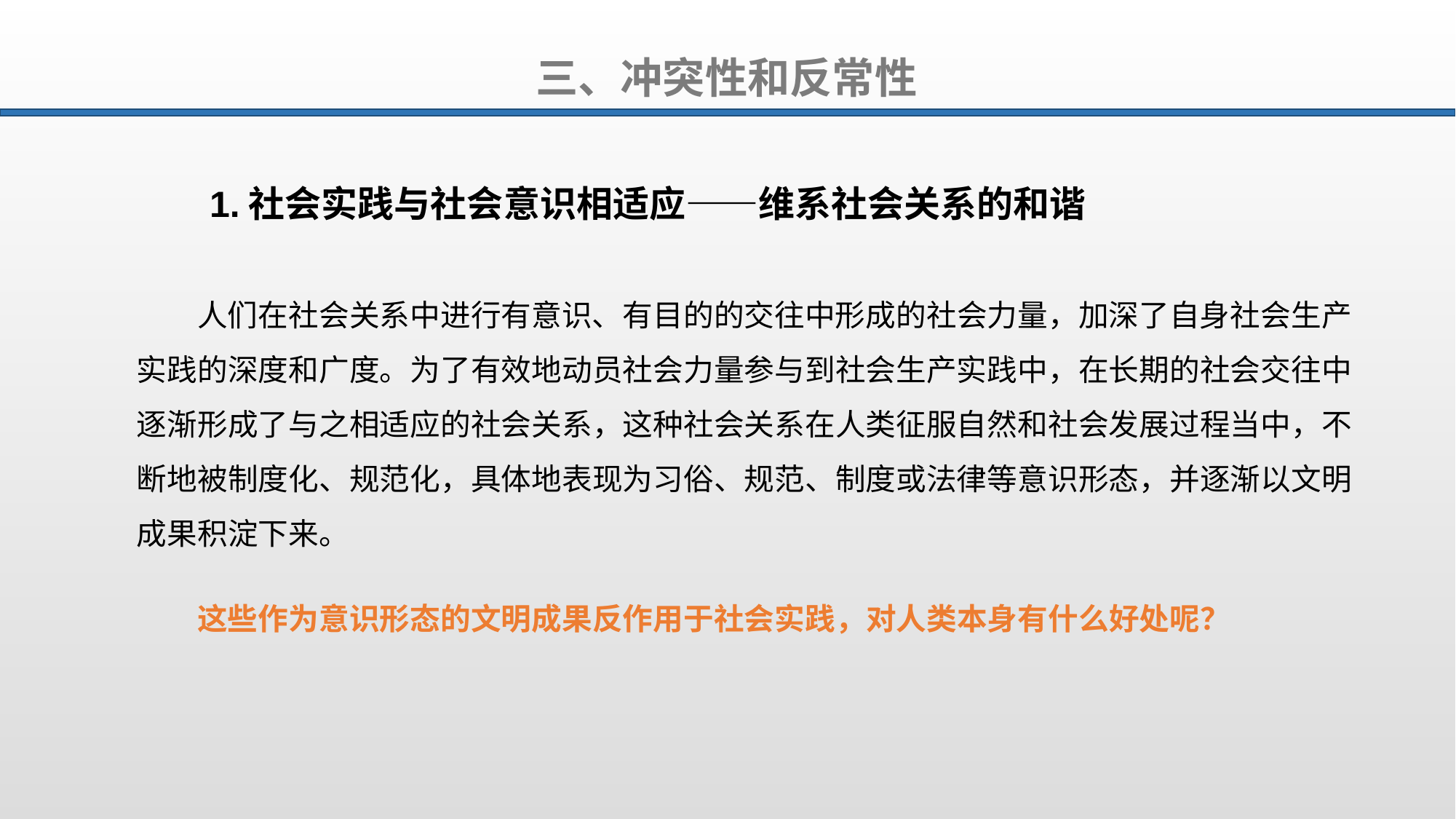

三、冲突性和反常性

1.社会实践与社会意识相适应——维系社会关系的和谐
人们在社会关系中进行有意识、有目的的交往中形成的社会力量，加深了自身社会生产实践的深度和广度。为了有效地动员社会力量参与到社会生产实践中，在长期的社会交往中逐渐形成了与之相适应的社会关系，这种社会关系在人类征服自然和社会发展过程当中，不断地被制度化、规范化，具体地表现为习俗、规范、制度或法律等意识形态，并逐渐以文明成果积淀下来。
这些作为意识形态的文明成果反作用于社会实践，对人类本身有什么好处呢？